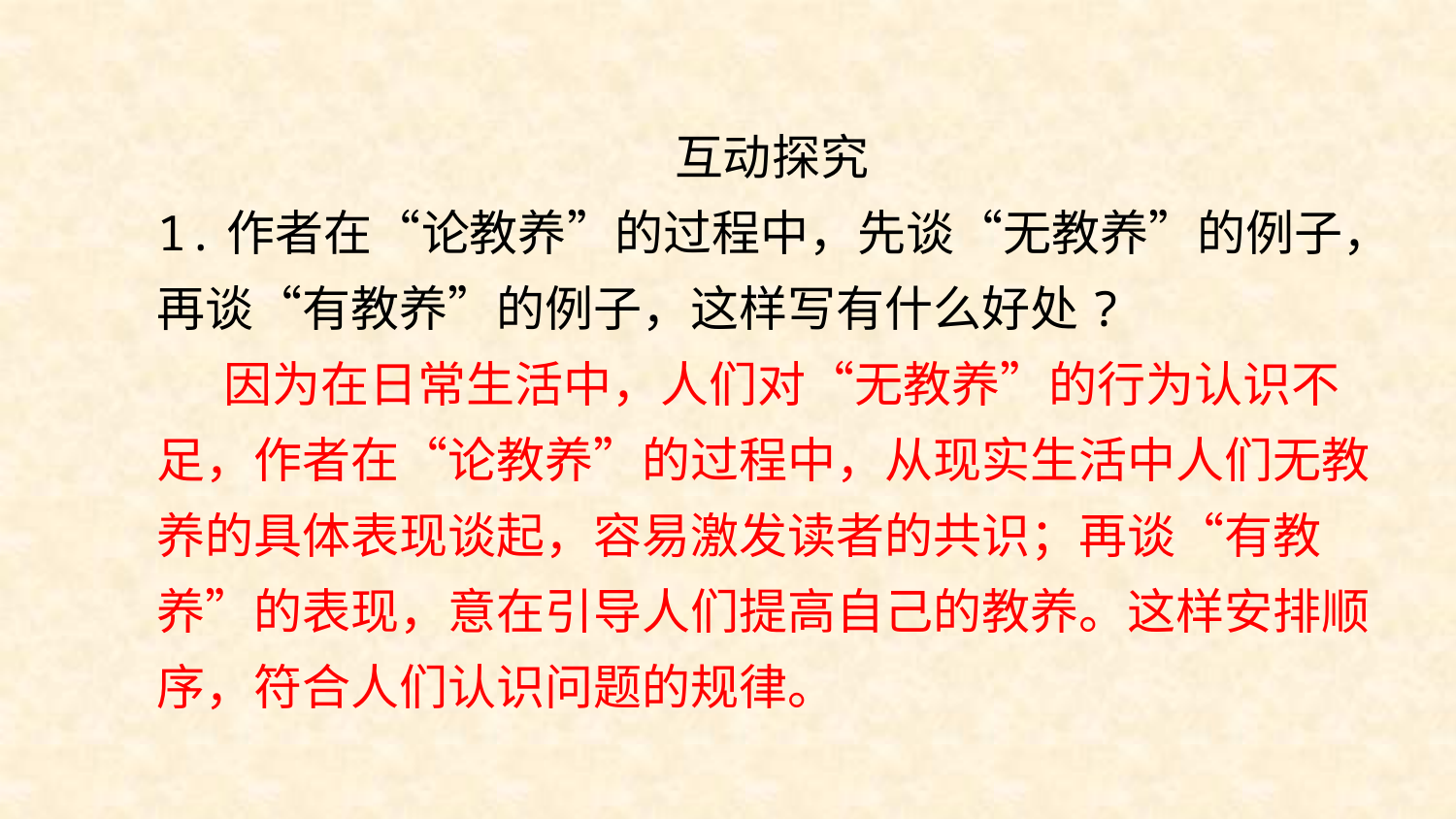

互动探究
1.作者在“论教养”的过程中，先谈“无教养”的例子，再谈“有教养”的例子，这样写有什么好处?
     因为在日常生活中，人们对“无教养”的行为认识不足，作者在“论教养”的过程中，从现实生活中人们无教养的具体表现谈起，容易激发读者的共识；再谈“有教养”的表现，意在引导人们提高自己的教养。这样安排顺序，符合人们认识问题的规律。